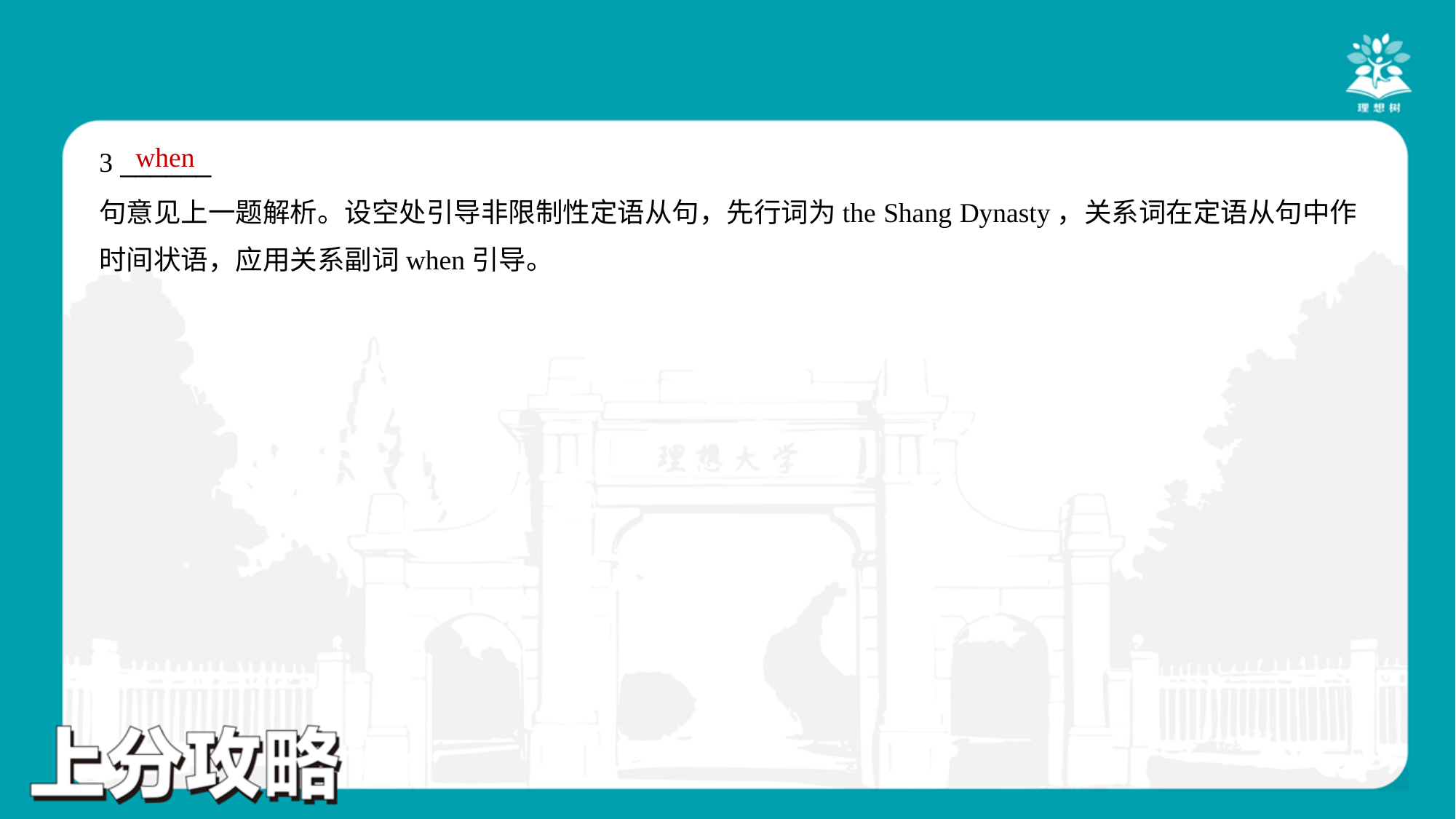

when
3 ______
句意见上一题解析。设空处引导非限制性定语从句，先行词为the Shang Dynasty，关系词在定语从句中作
时间状语，应用关系副词when引导。